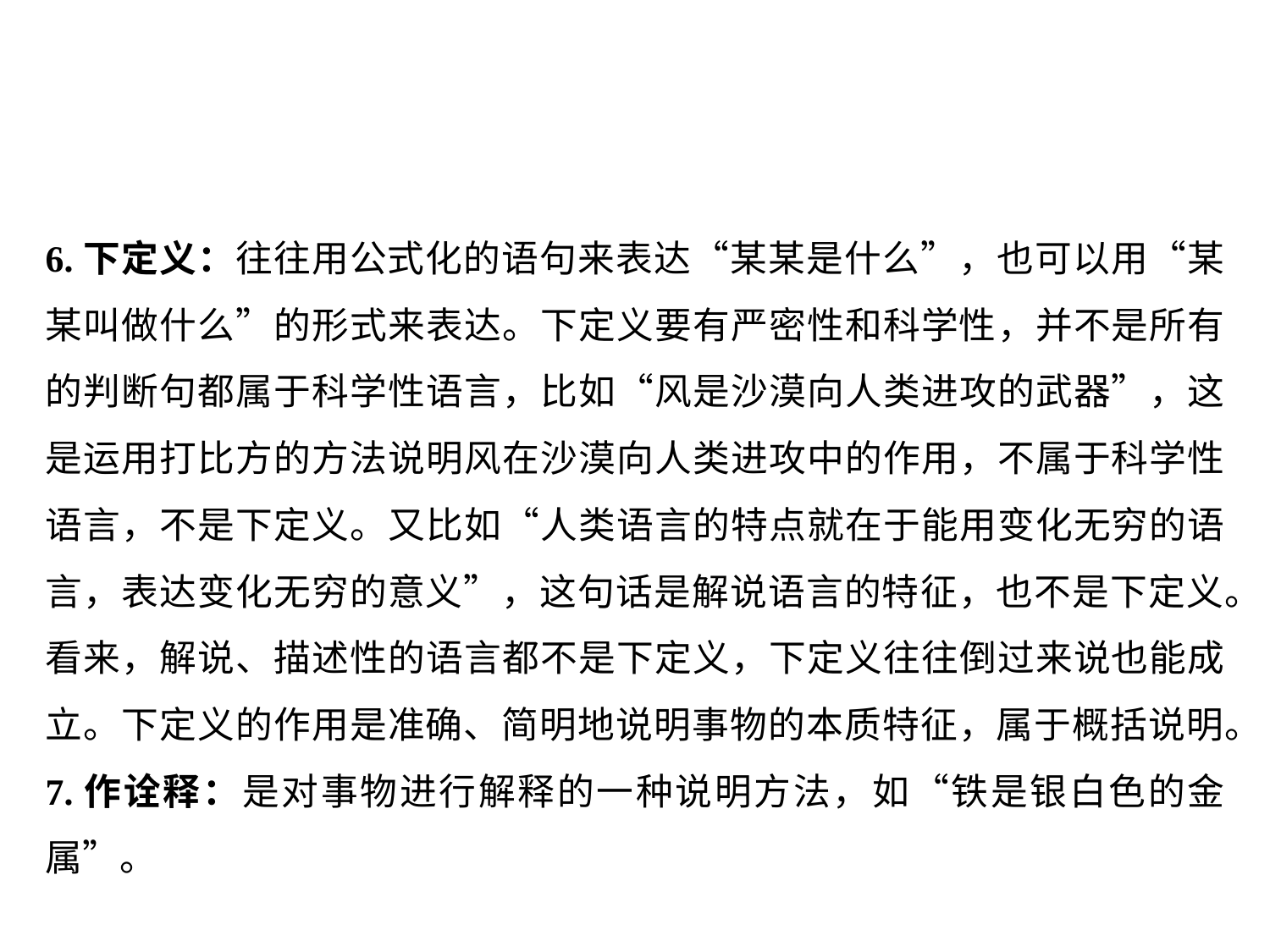

6.下定义：往往用公式化的语句来表达“某某是什么”，也可以用“某某叫做什么”的形式来表达。下定义要有严密性和科学性，并不是所有的判断句都属于科学性语言，比如“风是沙漠向人类进攻的武器”，这是运用打比方的方法说明风在沙漠向人类进攻中的作用，不属于科学性语言，不是下定义。又比如“人类语言的特点就在于能用变化无穷的语言，表达变化无穷的意义”，这句话是解说语言的特征，也不是下定义。看来，解说、描述性的语言都不是下定义，下定义往往倒过来说也能成立。下定义的作用是准确、简明地说明事物的本质特征，属于概括说明。
7.作诠释：是对事物进行解释的一种说明方法，如“铁是银白色的金属”。